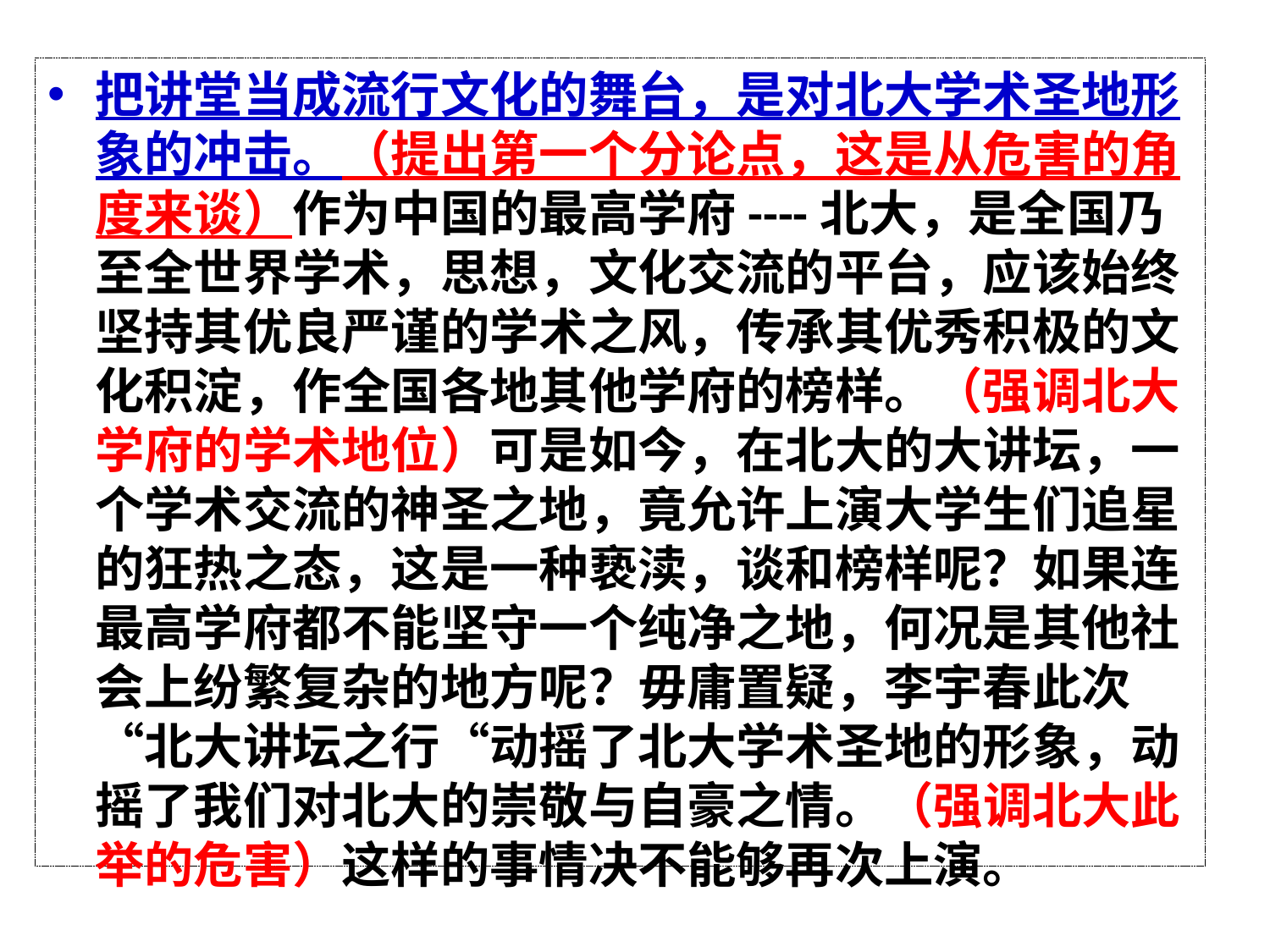

把讲堂当成流行文化的舞台，是对北大学术圣地形象的冲击。（提出第一个分论点，这是从危害的角度来谈）作为中国的最高学府----北大，是全国乃至全世界学术，思想，文化交流的平台，应该始终坚持其优良严谨的学术之风，传承其优秀积极的文化积淀，作全国各地其他学府的榜样。（强调北大学府的学术地位）可是如今，在北大的大讲坛，一个学术交流的神圣之地，竟允许上演大学生们追星的狂热之态，这是一种亵渎，谈和榜样呢？如果连最高学府都不能坚守一个纯净之地，何况是其他社会上纷繁复杂的地方呢？毋庸置疑，李宇春此次“北大讲坛之行“动摇了北大学术圣地的形象，动摇了我们对北大的崇敬与自豪之情。（强调北大此举的危害）这样的事情决不能够再次上演。